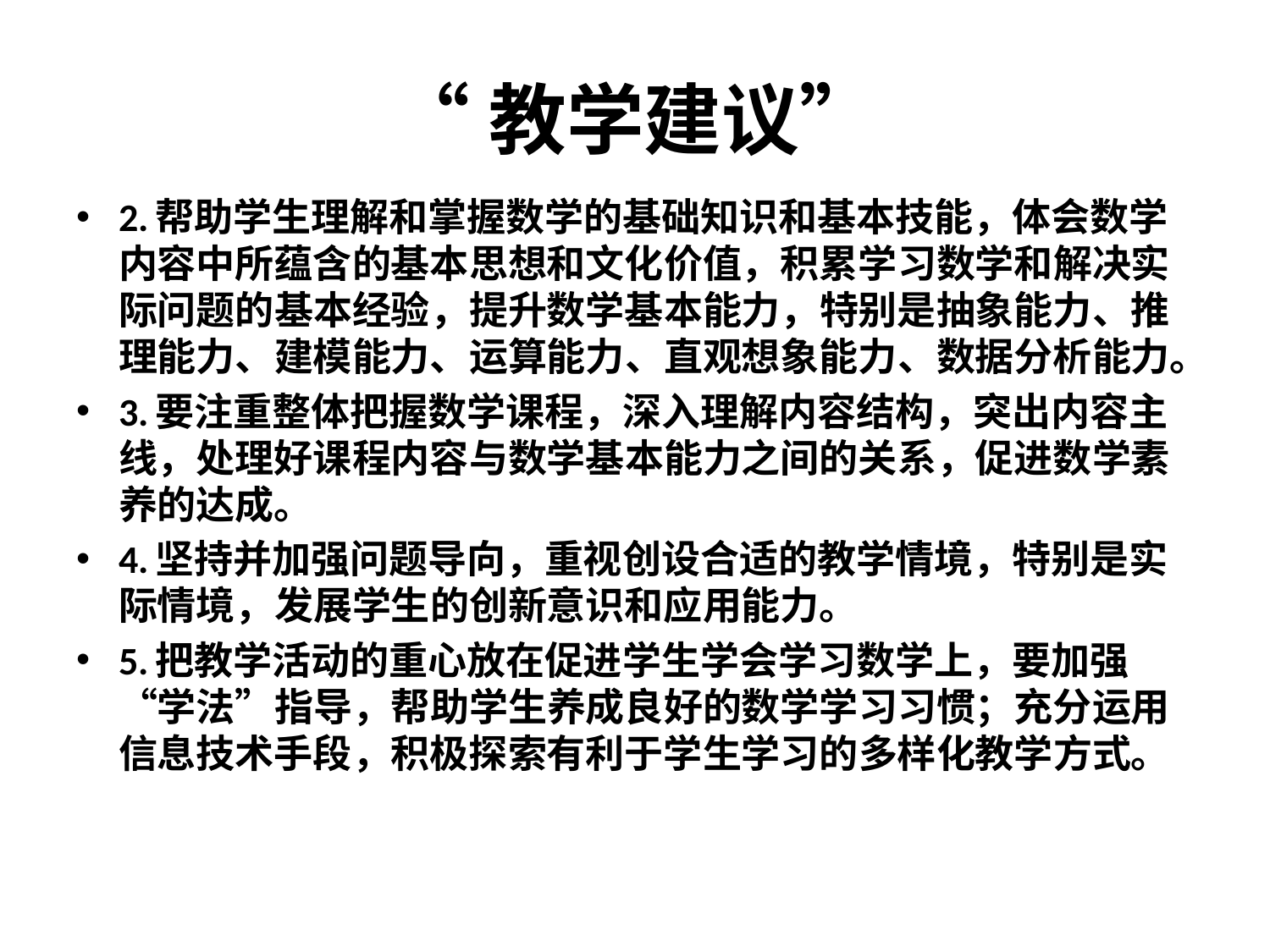

# “教学建议”
2.帮助学生理解和掌握数学的基础知识和基本技能，体会数学内容中所蕴含的基本思想和文化价值，积累学习数学和解决实际问题的基本经验，提升数学基本能力，特别是抽象能力、推理能力、建模能力、运算能力、直观想象能力、数据分析能力。
3.要注重整体把握数学课程，深入理解内容结构，突出内容主线，处理好课程内容与数学基本能力之间的关系，促进数学素养的达成。
4.坚持并加强问题导向，重视创设合适的教学情境，特别是实际情境，发展学生的创新意识和应用能力。
5.把教学活动的重心放在促进学生学会学习数学上，要加强“学法”指导，帮助学生养成良好的数学学习习惯；充分运用信息技术手段，积极探索有利于学生学习的多样化教学方式。